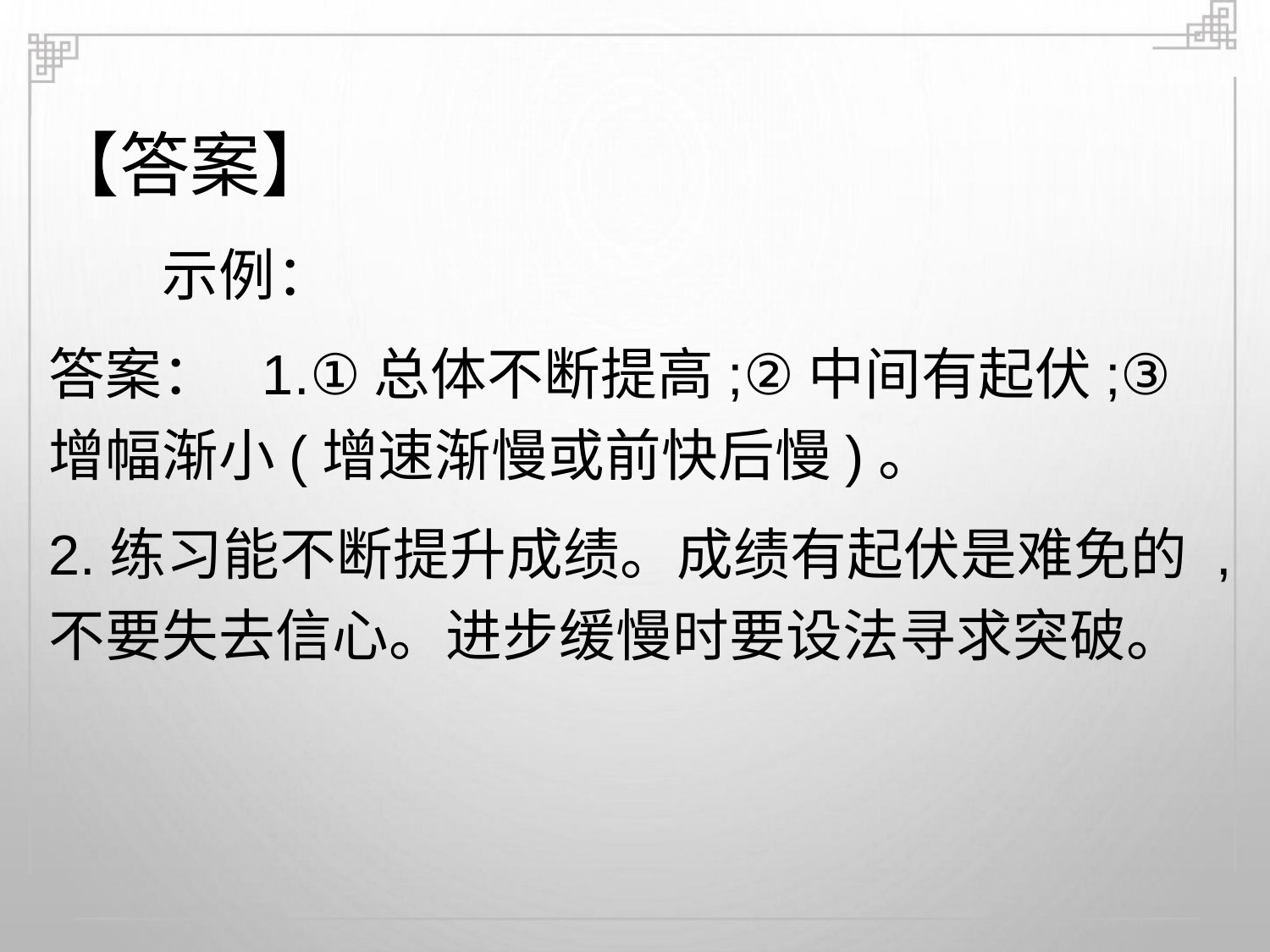

【答案】
示例：
答案： 1.①总体不断提高;②中间有起伏;③
增幅渐小(增速渐慢或前快后慢)。
2.练习能不断提升成绩。成绩有起伏是难免的 ,
不要失去信心。进步缓慢时要设法寻求突破。